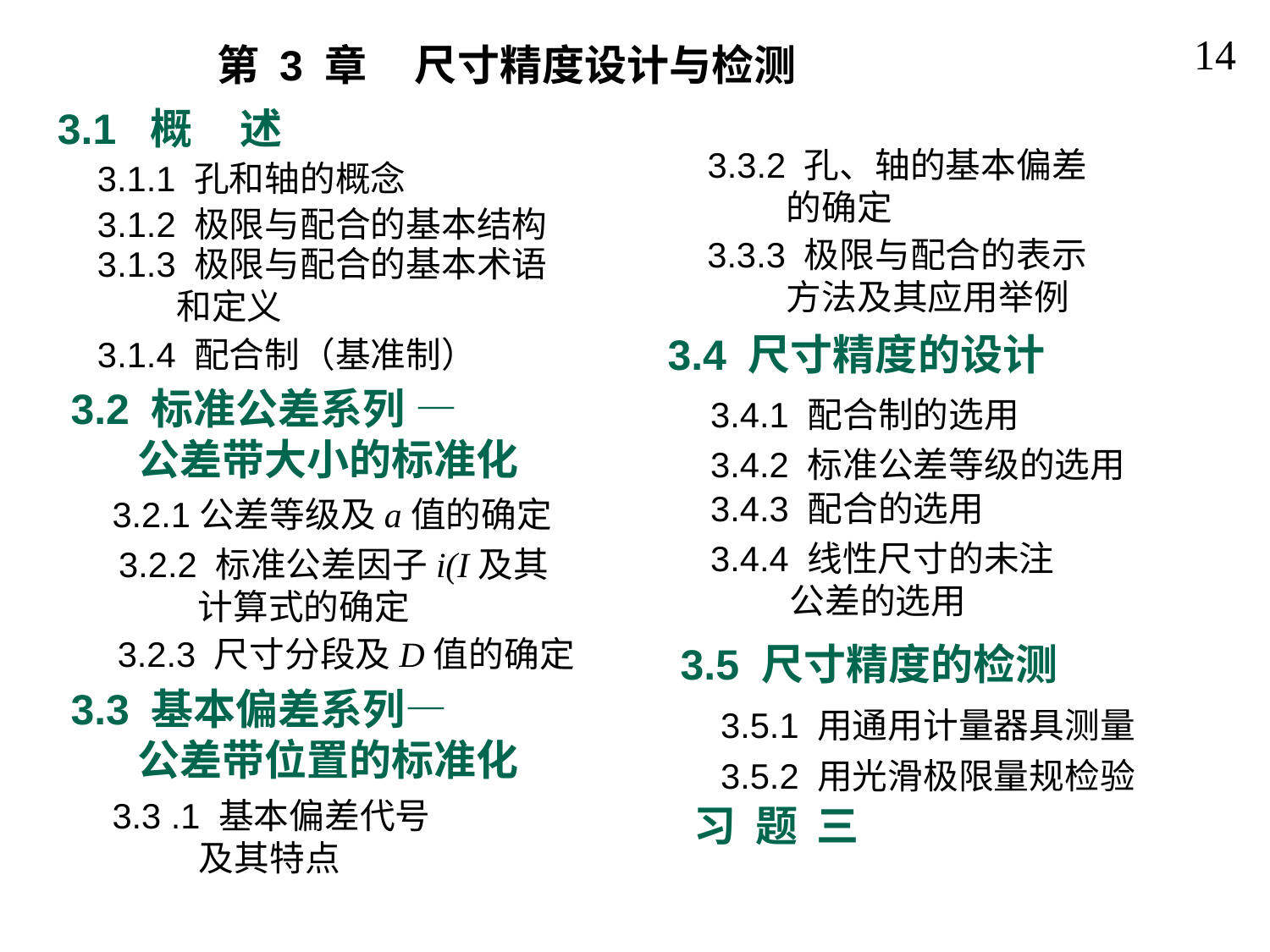

14
第 3 章     尺寸精度设计与检测
3.1  概     述
3.3.2 孔、轴的基本偏差
         的确定
3.1.1 孔和轴的概念
3.1.2 极限与配合的基本结构
3.3.3 极限与配合的表示
         方法及其应用举例
3.1.3 极限与配合的基本术语
         和定义
3.4 尺寸精度的设计
3.1.4 配合制（基准制）
3.2 标准公差系列 —
      公差带大小的标准化
3.4.1 配合制的选用
3.4.2 标准公差等级的选用
3.4.3 配合的选用
3.2.1公差等级及a值的确定
3.4.4 线性尺寸的未注
         公差的选用
3.2.2 标准公差因子i(I及其
         计算式的确定
3.2.3 尺寸分段及D值的确定
3.5 尺寸精度的检测
3.3 基本偏差系列—
      公差带位置的标准化
3.5.1 用通用计量器具测量
3.5.2 用光滑极限量规检验
3.3 .1 基本偏差代号
          及其特点
习  题  三